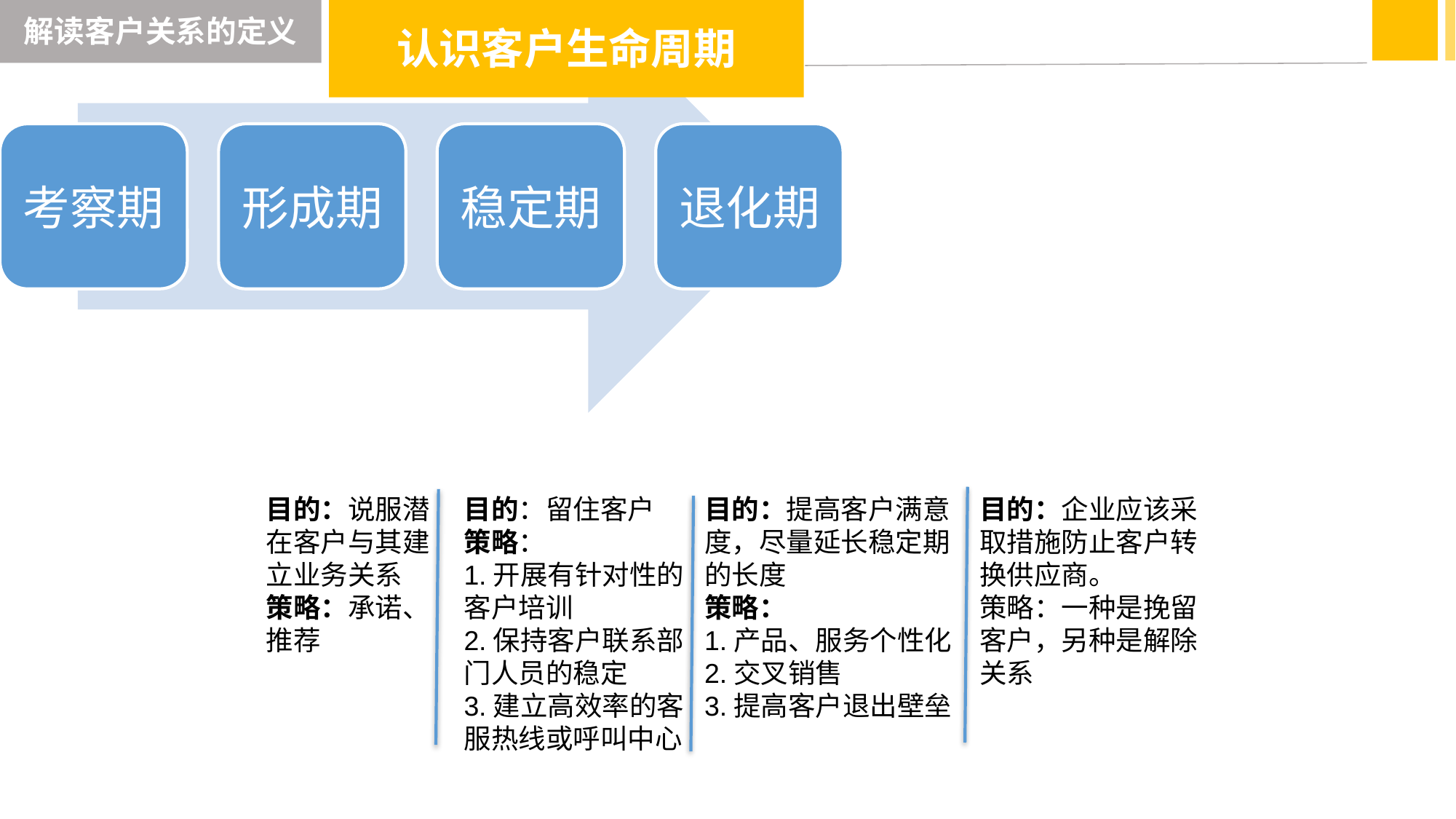

解读客户关系的定义
认识客户生命周期
考察期
形成期
稳定期
退化期
客户生命周期的管理对策：
目的：说服潜在客户与其建立业务关系
策略：承诺、推荐
目的：留住客户
策略：
1.开展有针对性的客户培训
2.保持客户联系部门人员的稳定
3.建立高效率的客服热线或呼叫中心
目的：提高客户满意度，尽量延长稳定期的长度
策略：
1.产品、服务个性化
2.交叉销售
3.提高客户退出壁垒
目的：企业应该采取措施防止客户转换供应商。
策略：一种是挽留客户，另种是解除关系